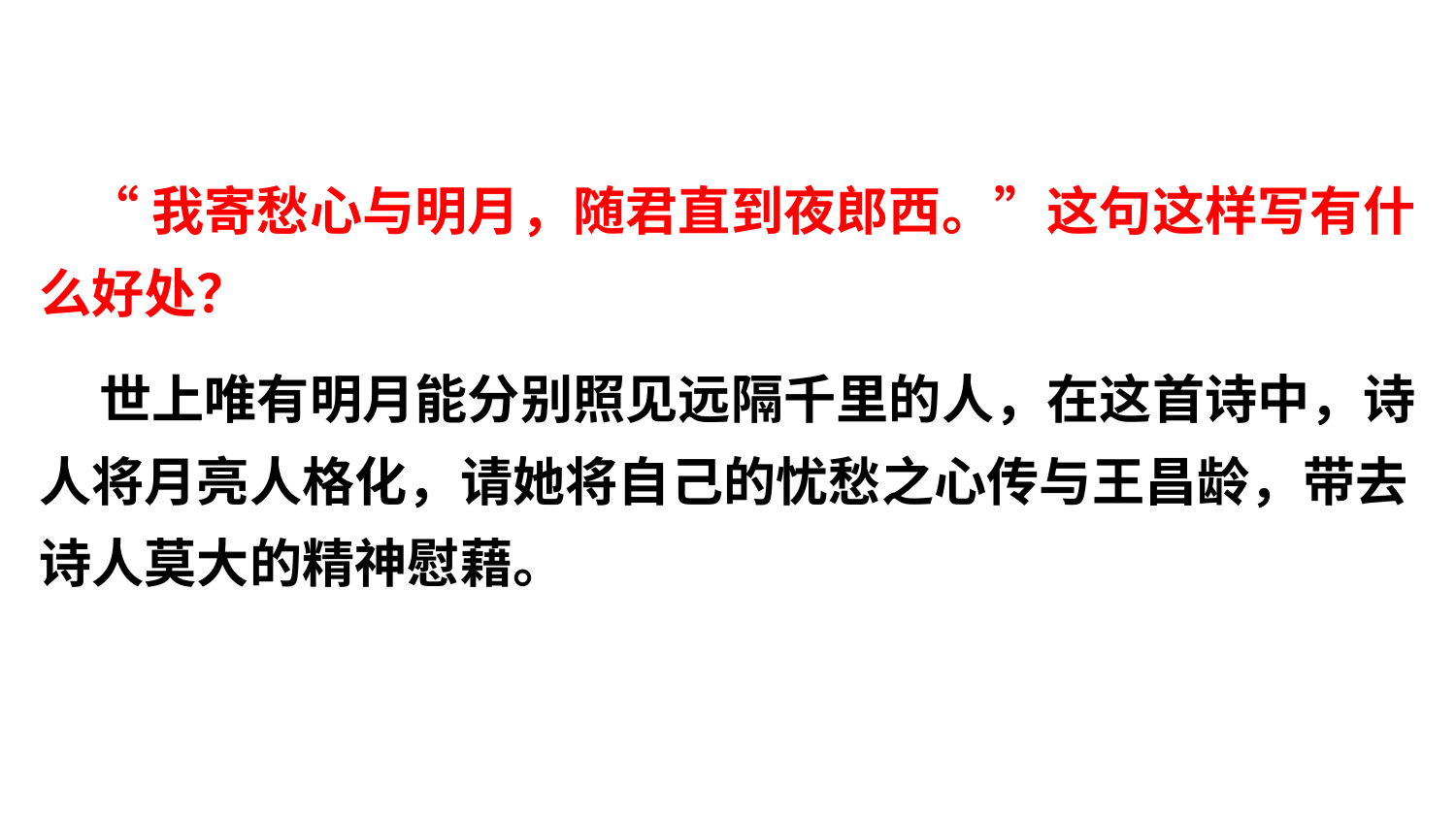

“我寄愁心与明月，随君直到夜郎西。”这句这样写有什么好处？
    世上唯有明月能分别照见远隔千里的人，在这首诗中，诗人将月亮人格化，请她将自己的忧愁之心传与王昌龄，带去诗人莫大的精神慰藉。